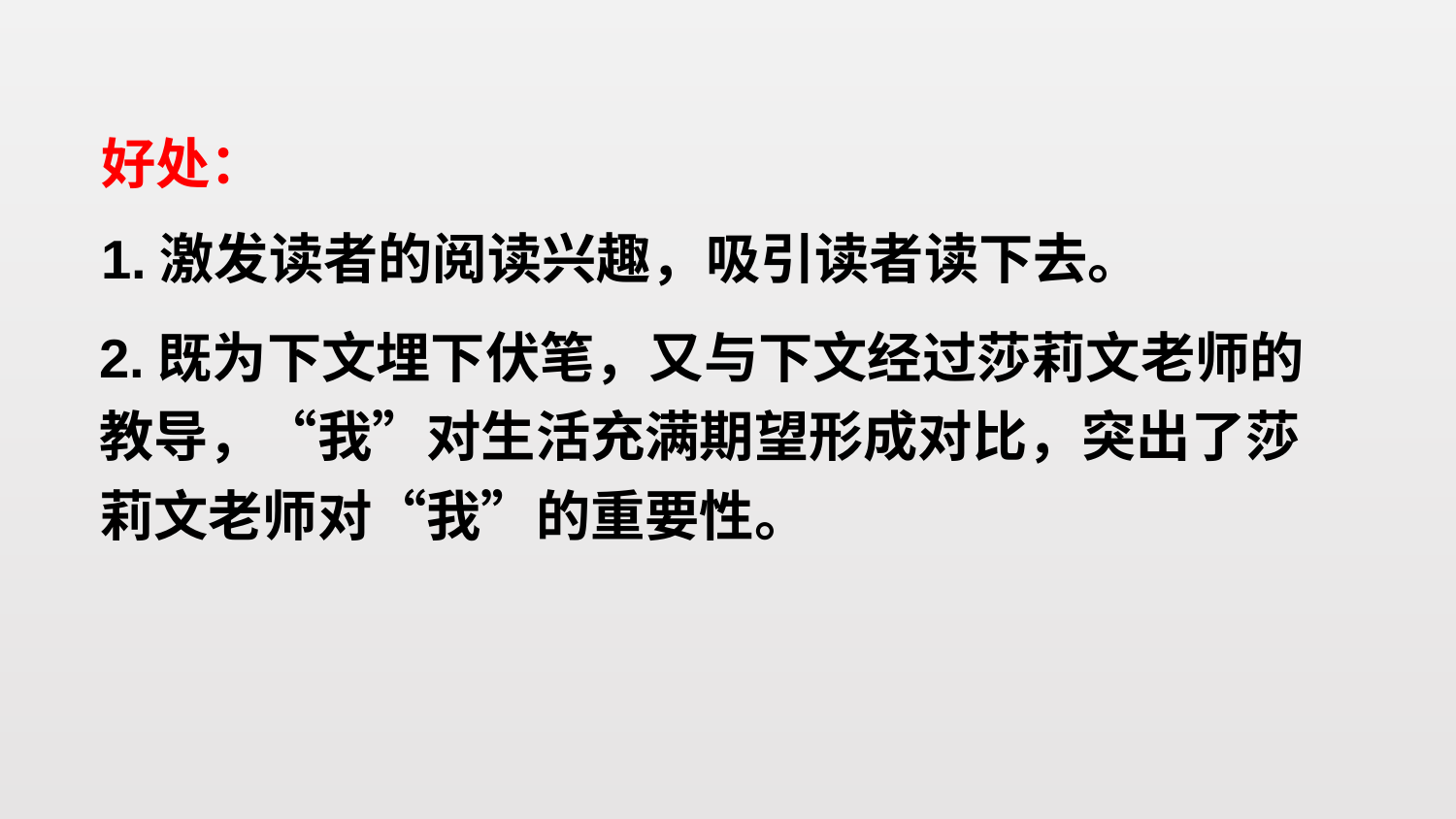

好处：
1.激发读者的阅读兴趣，吸引读者读下去。
2.既为下文埋下伏笔，又与下文经过莎莉文老师的教导，“我”对生活充满期望形成对比，突出了莎莉文老师对“我”的重要性。